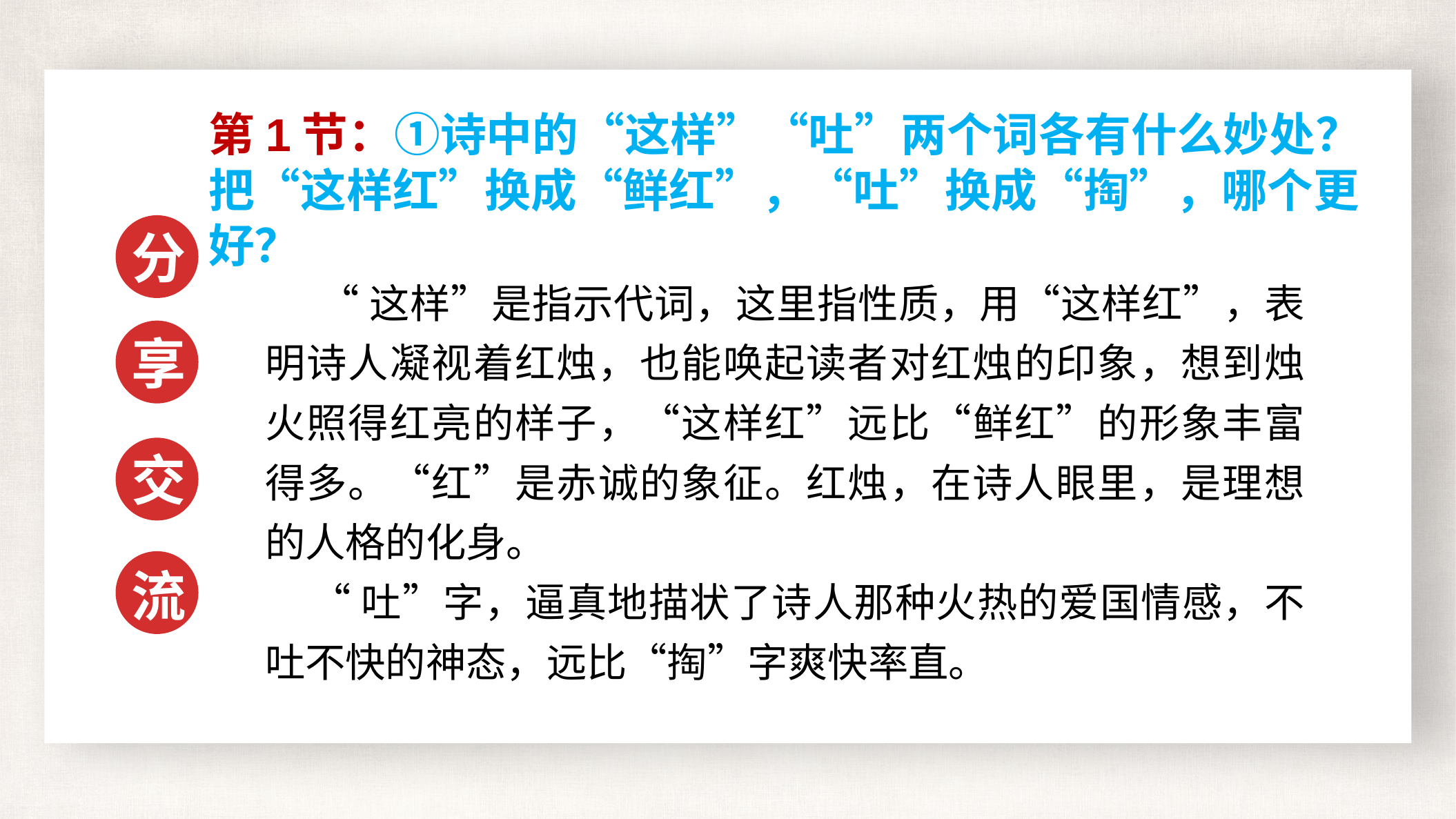

第1节：①诗中的“这样”“吐”两个词各有什么妙处？把“这样红”换成“鲜红”，“吐”换成“掏”，哪个更好？

分
  “这样”是指示代词，这里指性质，用“这样红”，表明诗人凝视着红烛，也能唤起读者对红烛的印象，想到烛火照得红亮的样子，“这样红”远比“鲜红”的形象丰富得多。“红”是赤诚的象征。红烛，在诗人眼里，是理想的人格的化身。
 “吐”字，逼真地描状了诗人那种火热的爱国情感，不吐不快的神态，远比“掏”字爽快率直。

享

交

流